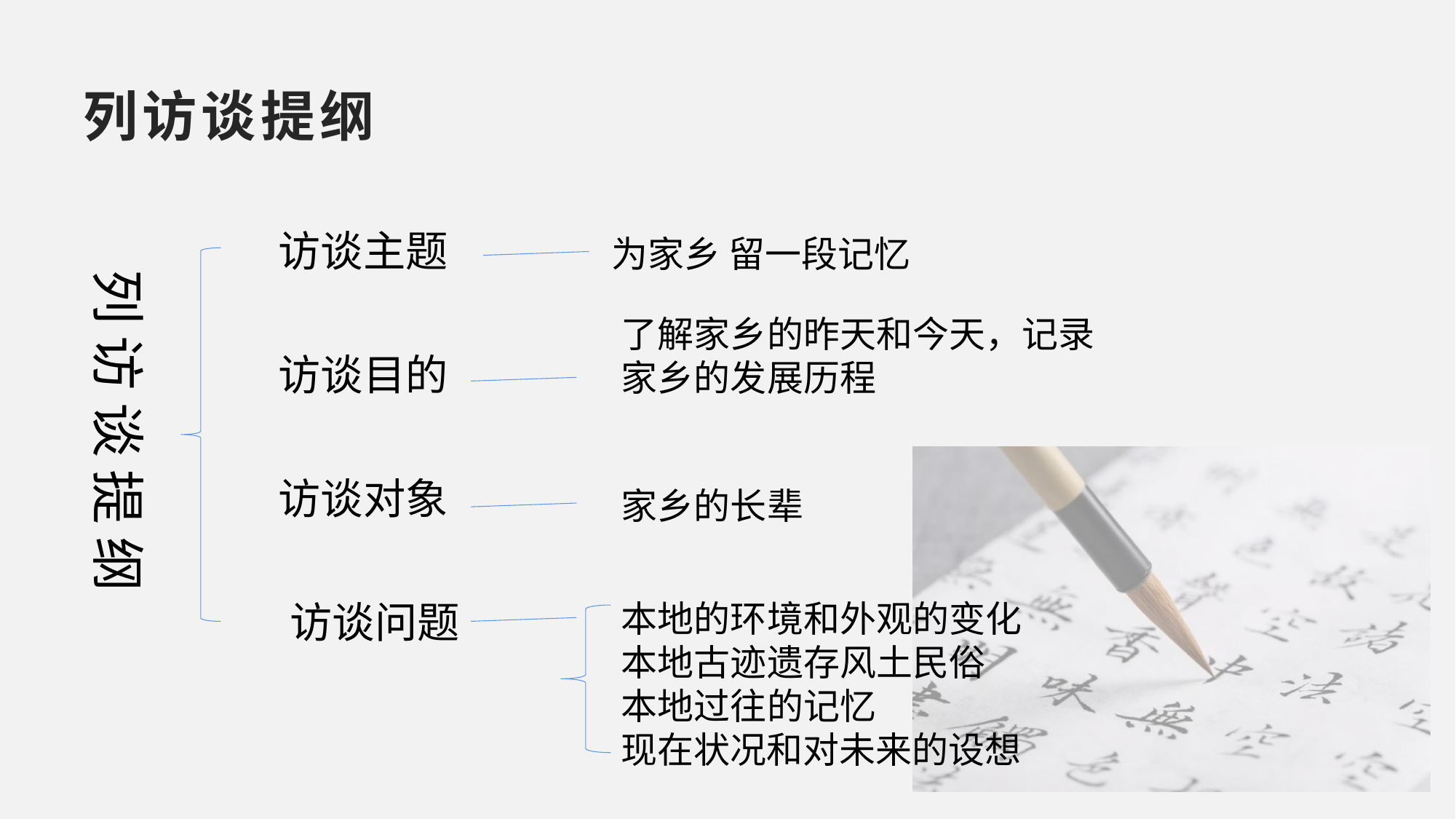

# 列访谈提纲
访谈主题
为家乡 留一段记忆

列 访 谈 提 纲
了解家乡的昨天和今天，记录家乡的发展历程
访谈目的
访谈对象
家乡的长辈
访谈问题
本地的环境和外观的变化
本地古迹遗存风土民俗
本地过往的记忆
现在状况和对未来的设想